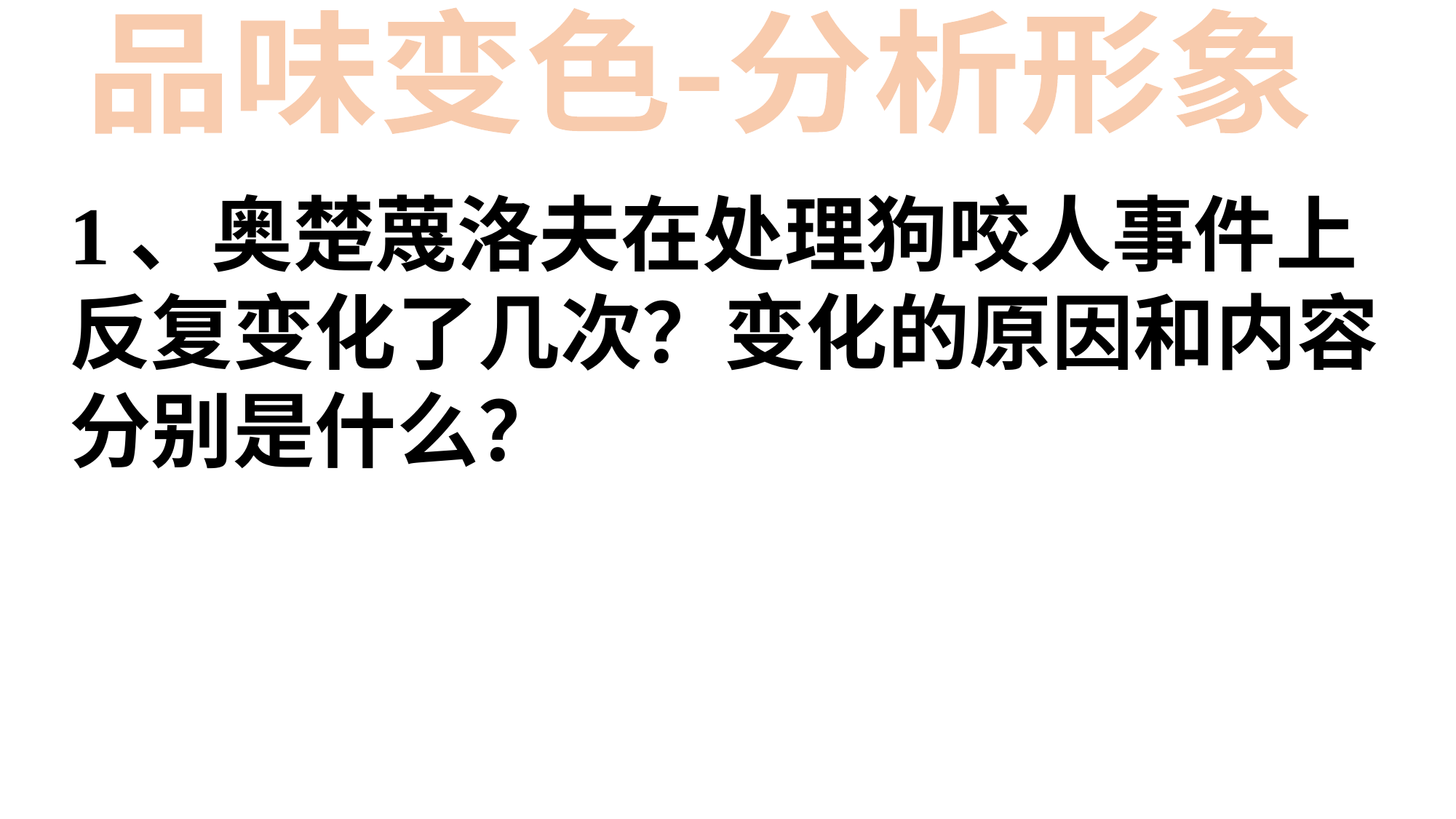

品味变色-分析形象
1、奥楚蔑洛夫在处理狗咬人事件上反复变化了几次？变化的原因和内容分别是什么？